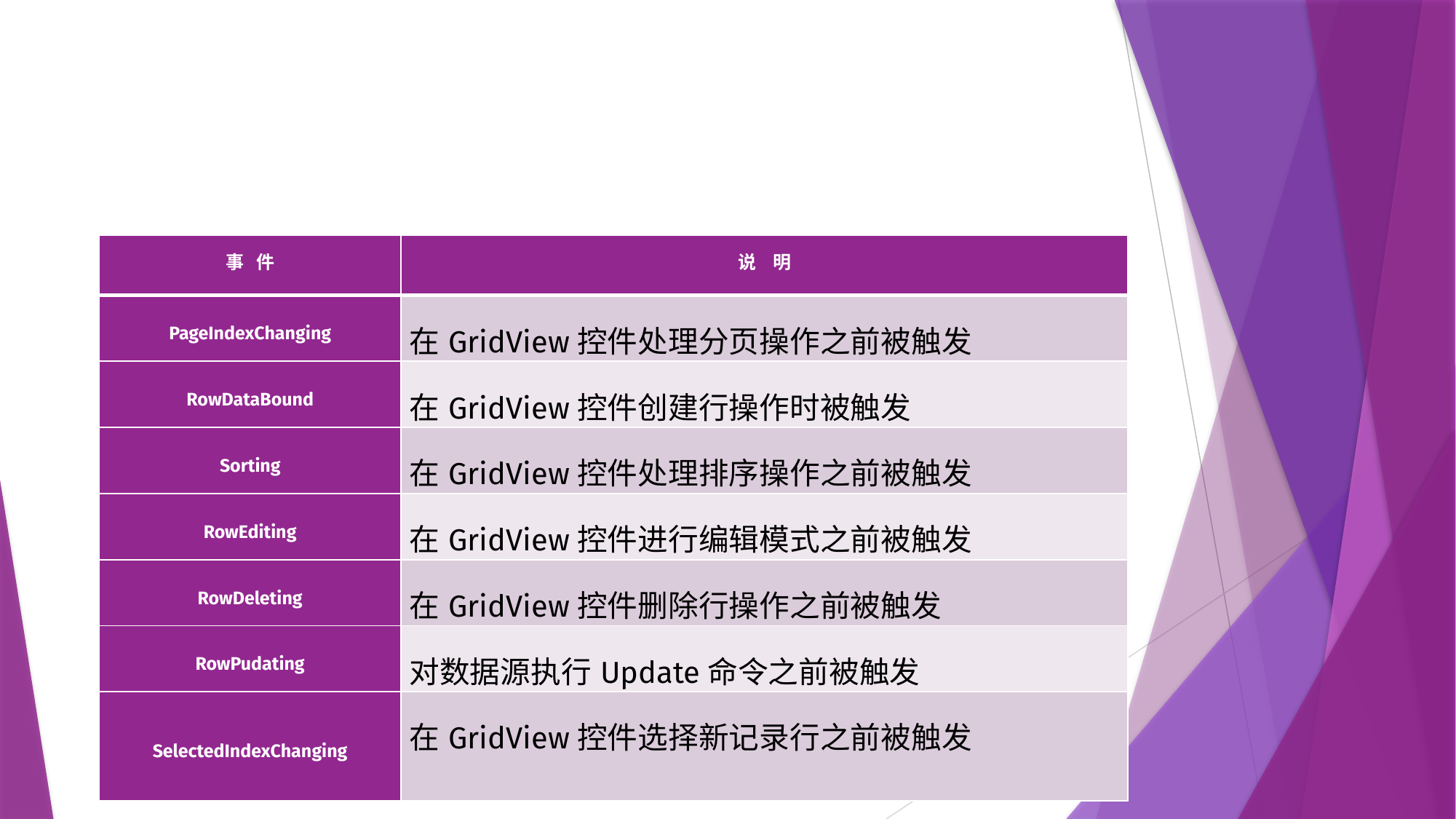

#
| 事 件 | 说 明 |
| --- | --- |
| PageIndexChanging | 在GridView控件处理分页操作之前被触发 |
| RowDataBound | 在GridView控件创建行操作时被触发 |
| Sorting | 在GridView控件处理排序操作之前被触发 |
| RowEditing | 在GridView控件进行编辑模式之前被触发 |
| RowDeleting | 在GridView控件删除行操作之前被触发 |
| RowPudating | 对数据源执行Update命令之前被触发 |
| SelectedIndexChanging | 在GridView控件选择新记录行之前被触发 |